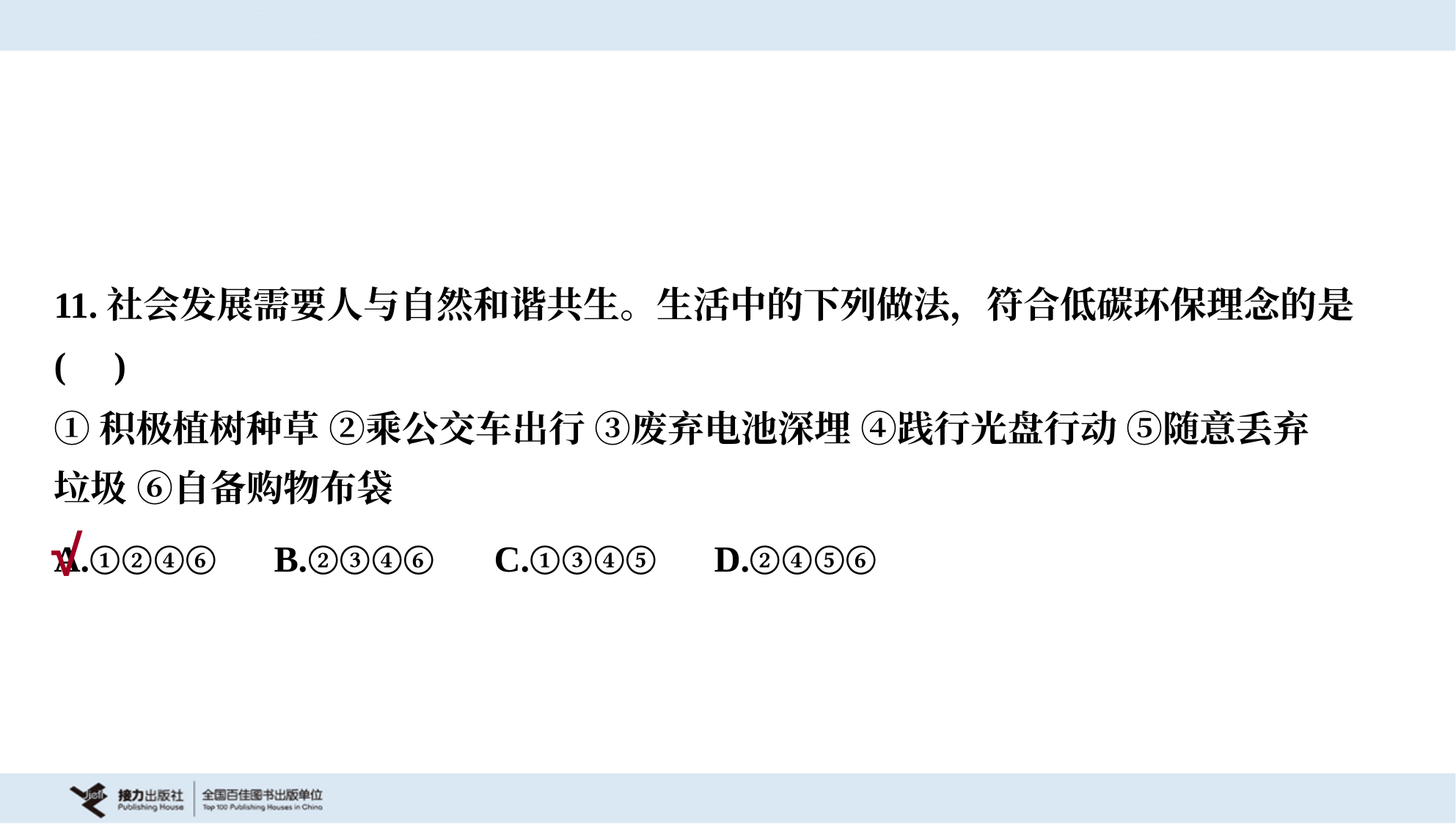

11.社会发展需要人与自然和谐共生。生活中的下列做法，符合低碳环保理念的是
(     )
①积极植树种草 ②乘公交车出行 ③废弃电池深埋 ④践行光盘行动 ⑤随意丢弃
垃圾 ⑥自备购物布袋
A.①②④⑥	B.②③④⑥	C.①③④⑤	D.②④⑤⑥
√